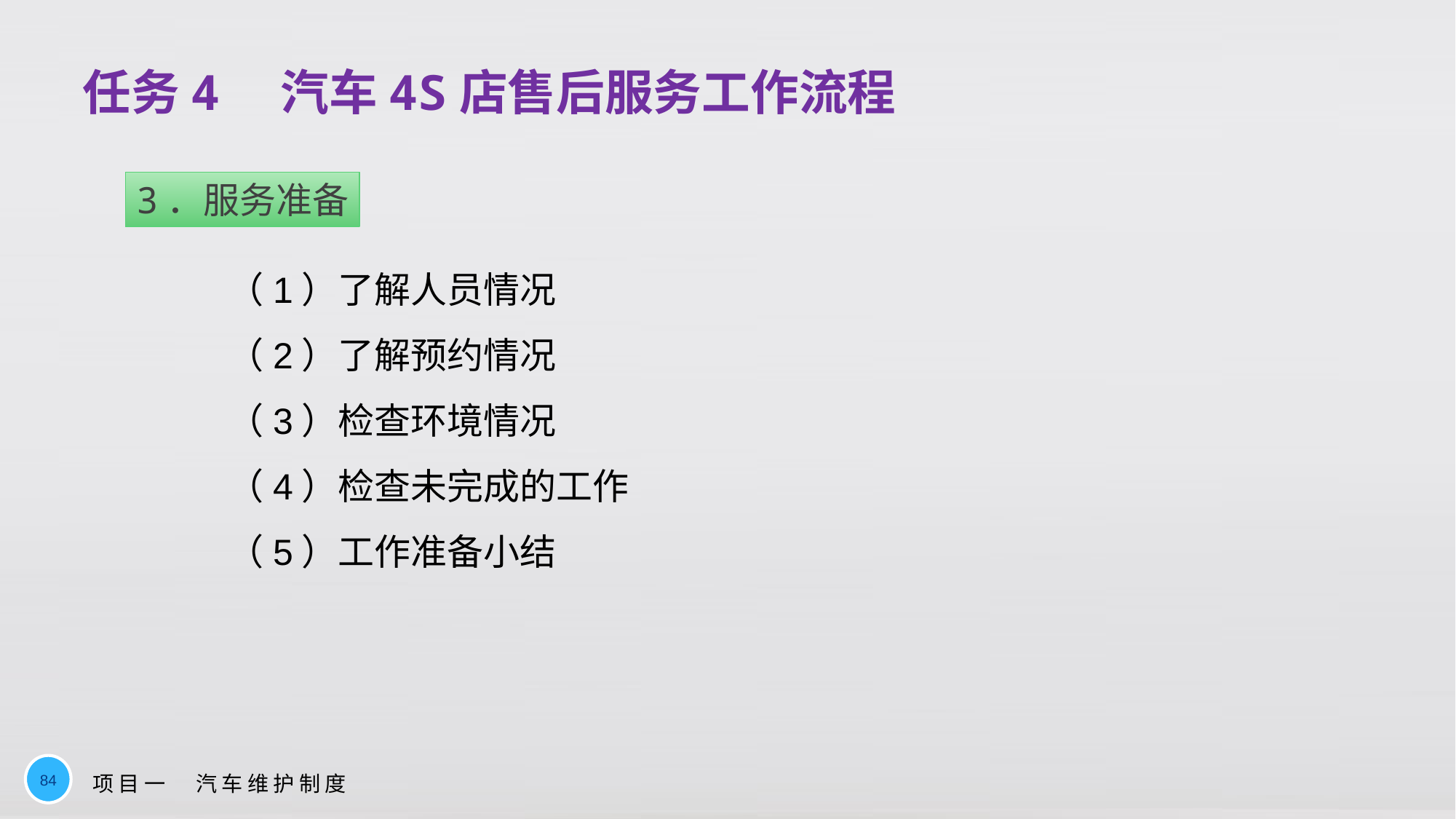

# 任务4　汽车4S店售后服务工作流程
3．服务准备
（1）了解人员情况
（2）了解预约情况
（3）检查环境情况
（4）检查未完成的工作
（5）工作准备小结
84